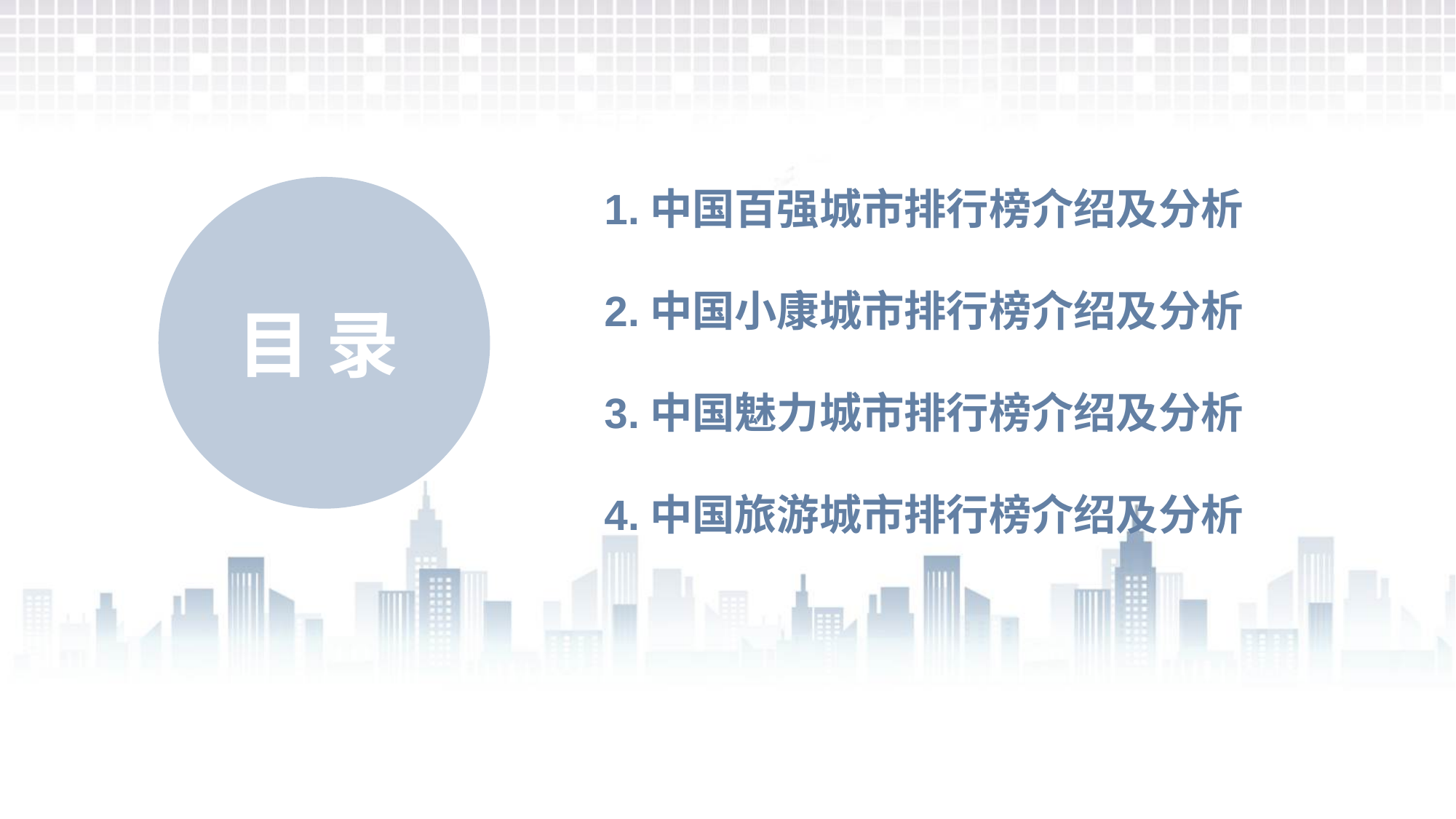

1.中国百强城市排行榜介绍及分析

2.中国小康城市排行榜介绍及分析

3.中国魅力城市排行榜介绍及分析

4.中国旅游城市排行榜介绍及分析
目 录